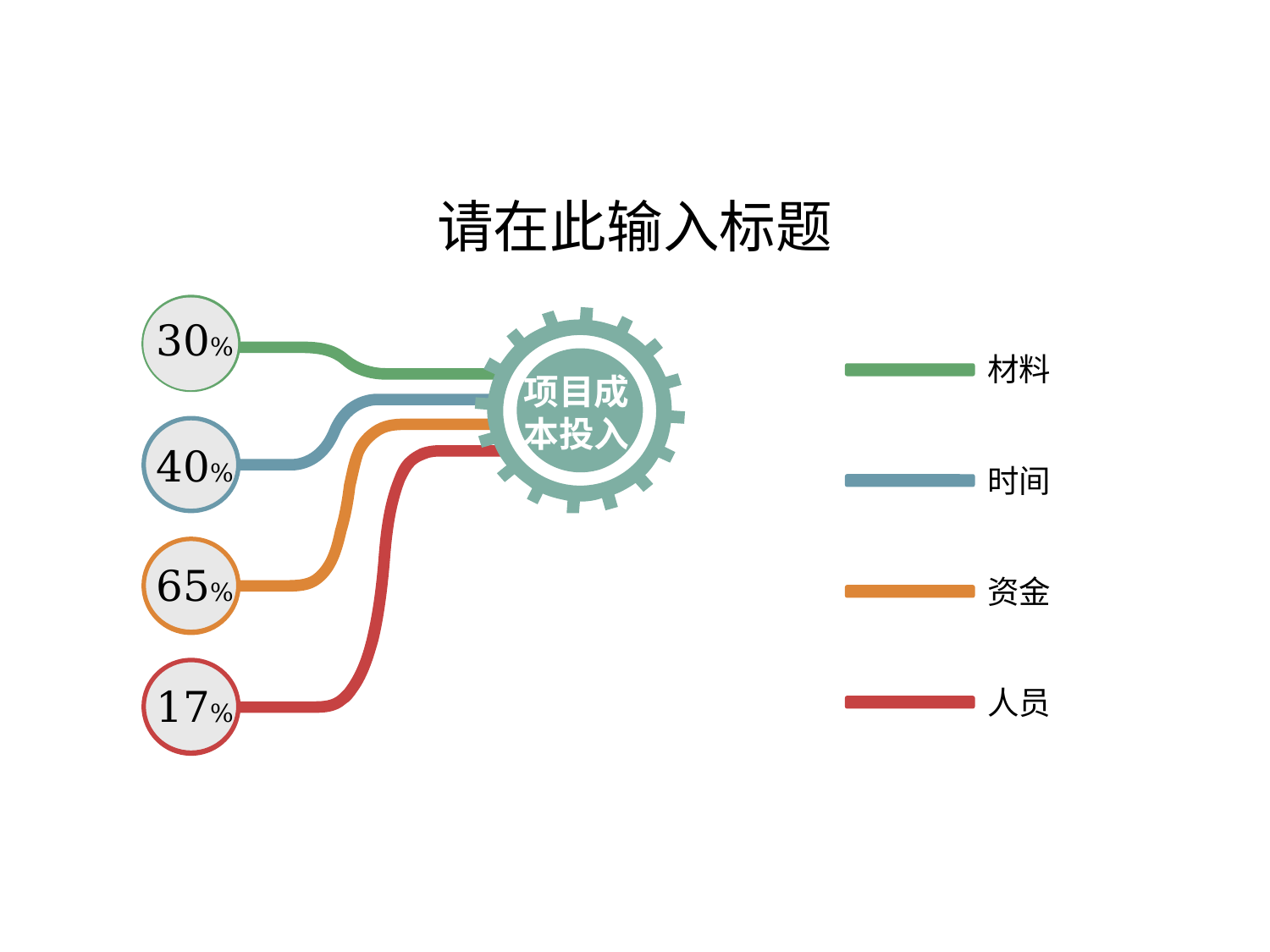

请在此输入标题

30%

40%

65%

17%
项目成本投入
材料

时间
资金
人员